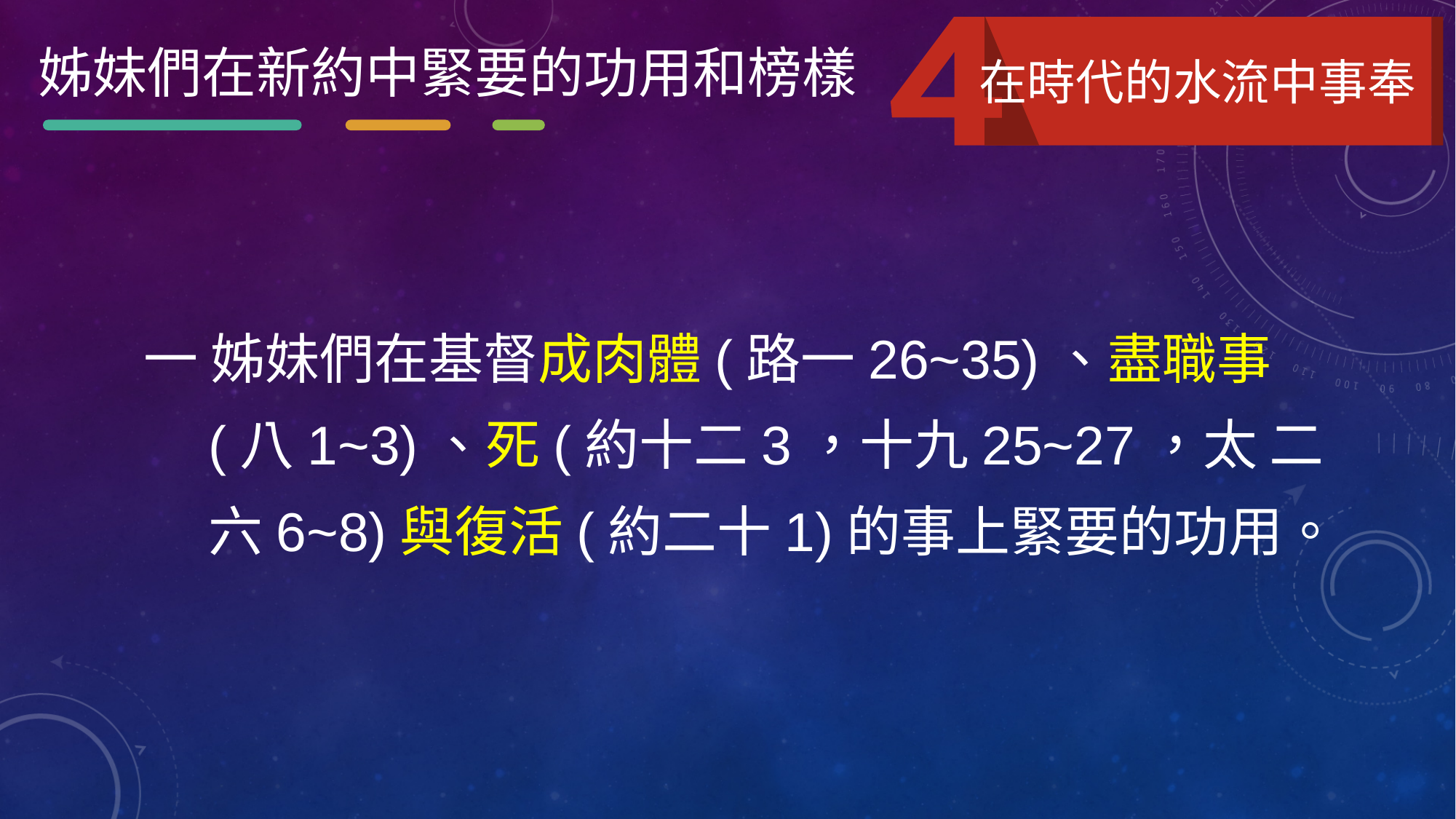

姊妹們在新約中緊要的功用和榜樣
在時代的水流中事奉

一 姊妹們在基督成肉體(路一26~35)、盡職事(八1~3)、死(約十二3，十九25~27，太 二六6~8)與復活(約二十1)的事上緊要的功用。